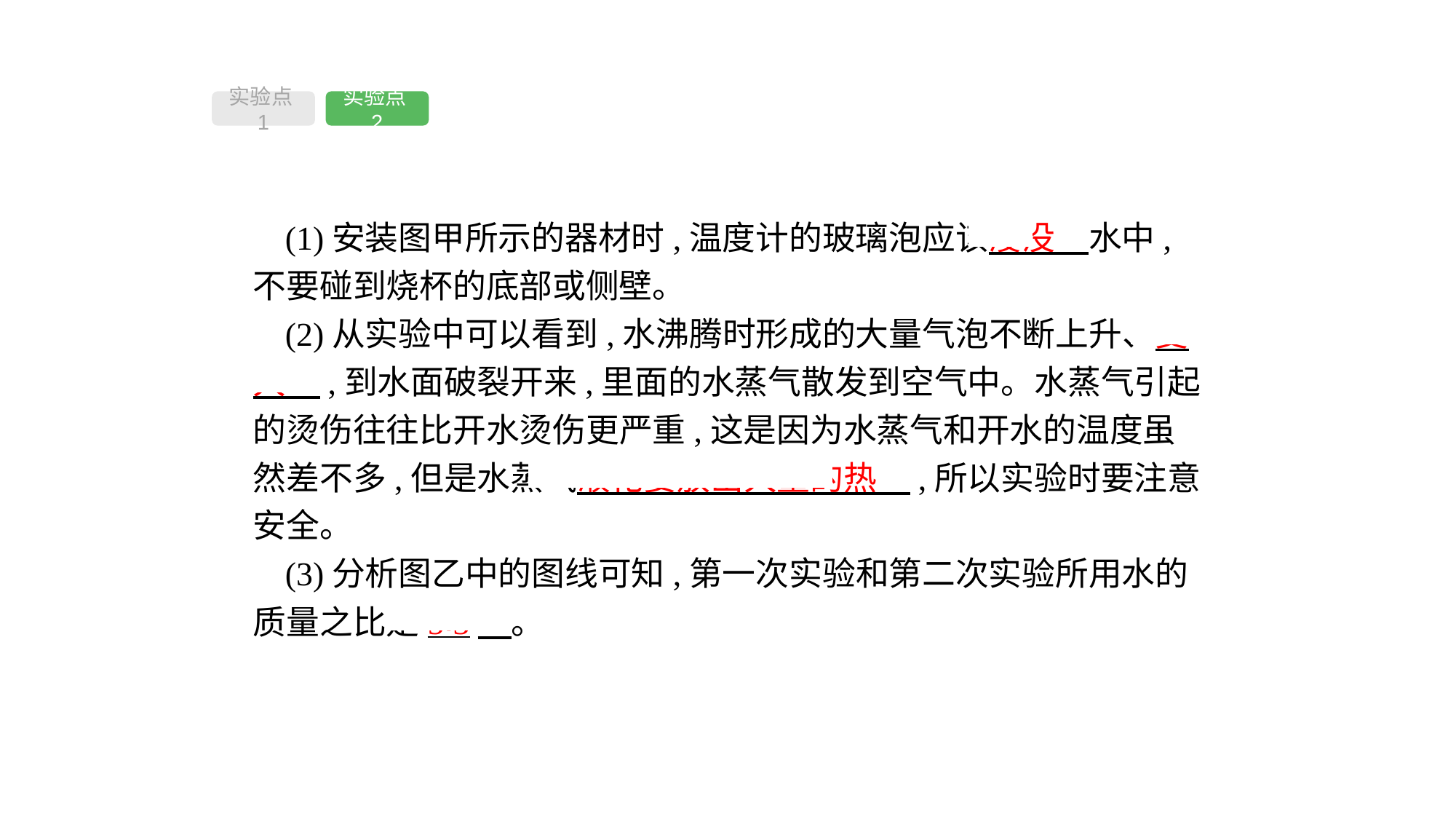

实验点1
实验点2
(1)安装图甲所示的器材时,温度计的玻璃泡应该浸没　水中,不要碰到烧杯的底部或侧壁。
(2)从实验中可以看到,水沸腾时形成的大量气泡不断上升、变大　,到水面破裂开来,里面的水蒸气散发到空气中。水蒸气引起的烫伤往往比开水烫伤更严重,这是因为水蒸气和开水的温度虽然差不多,但是水蒸气液化要放出大量的热　,所以实验时要注意安全。
(3)分析图乙中的图线可知,第一次实验和第二次实验所用水的质量之比是5∶3　。